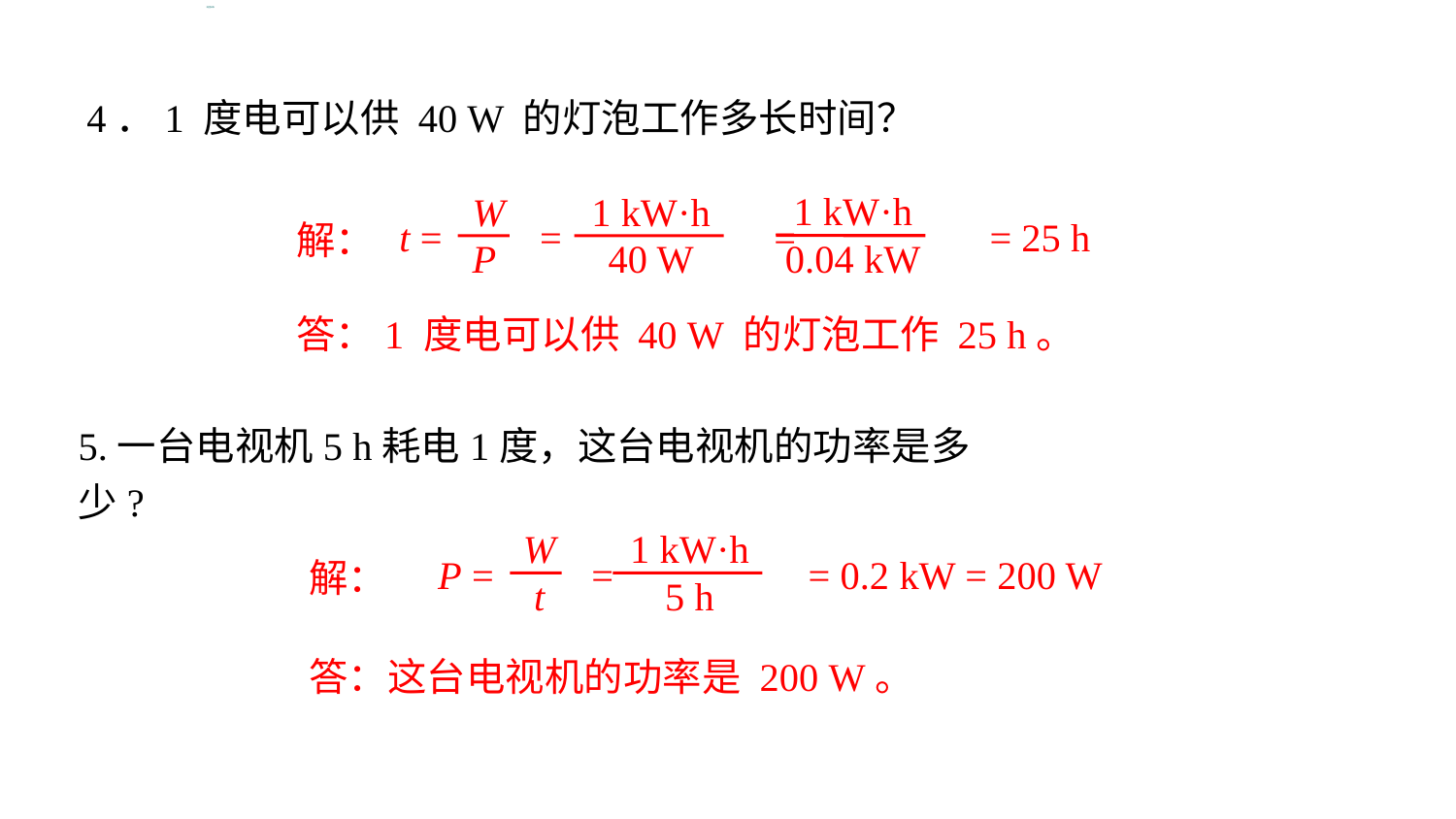

随堂训练
4．1 度电可以供 40 W 的灯泡工作多长时间？
1 kW·h
0.04 kW
W
P
1 kW·h
40 W
t =　　= 　　　　   =　　　　  = 25 h

解：
答：1 度电可以供 40 W 的灯泡工作 25 h。
5.一台电视机5 h耗电1度，这台电视机的功率是多少?
W
t
1 kW·h
5 h
P =　　= 　　　　 = 0.2 kW = 200 W

解：
答：这台电视机的功率是 200 W。